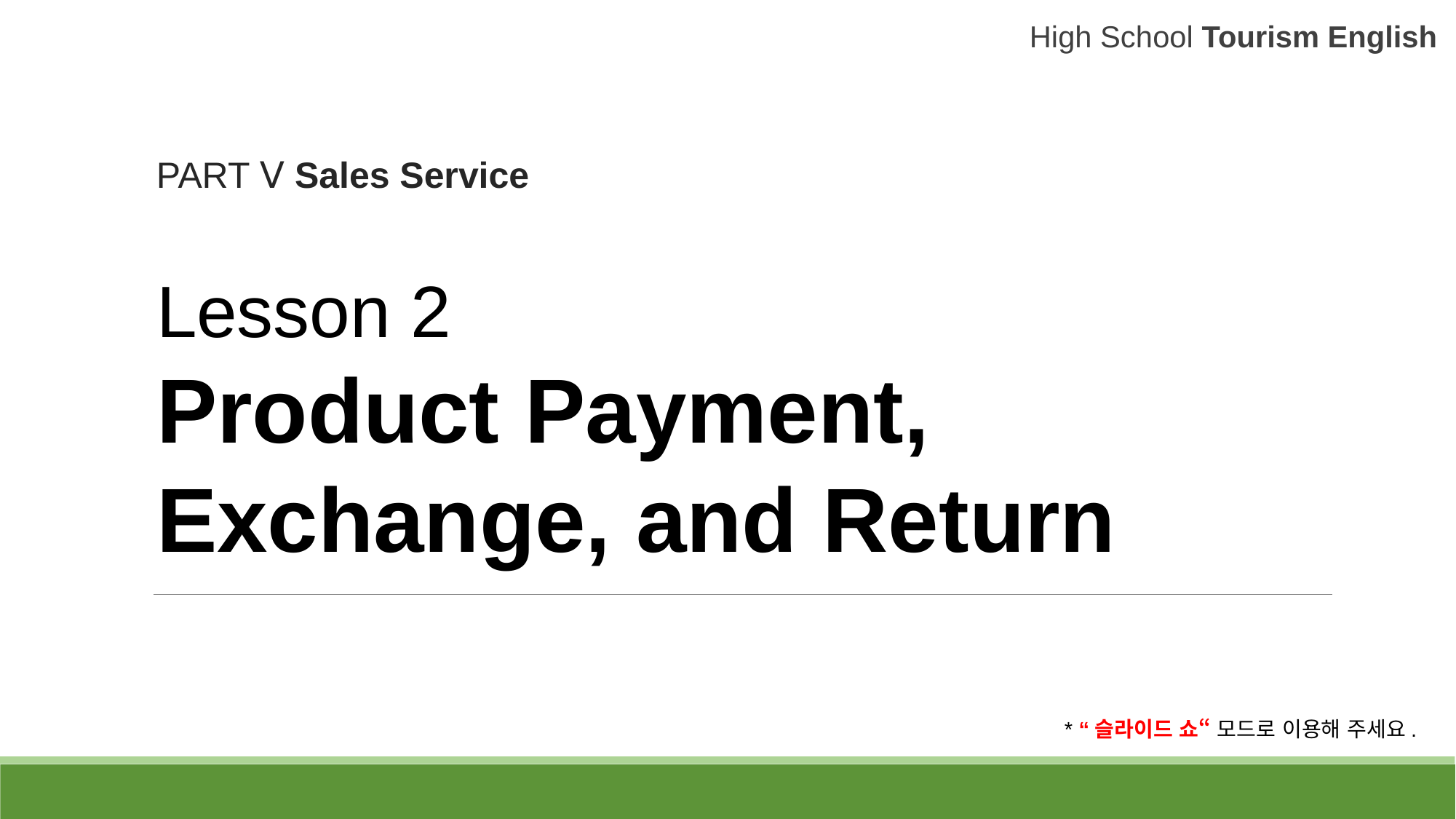

High School Tourism English
PART Ⅴ Sales Service
# Lesson 2 Product Payment, Exchange, and Return
* “슬라이드 쇼“ 모드로 이용해 주세요.